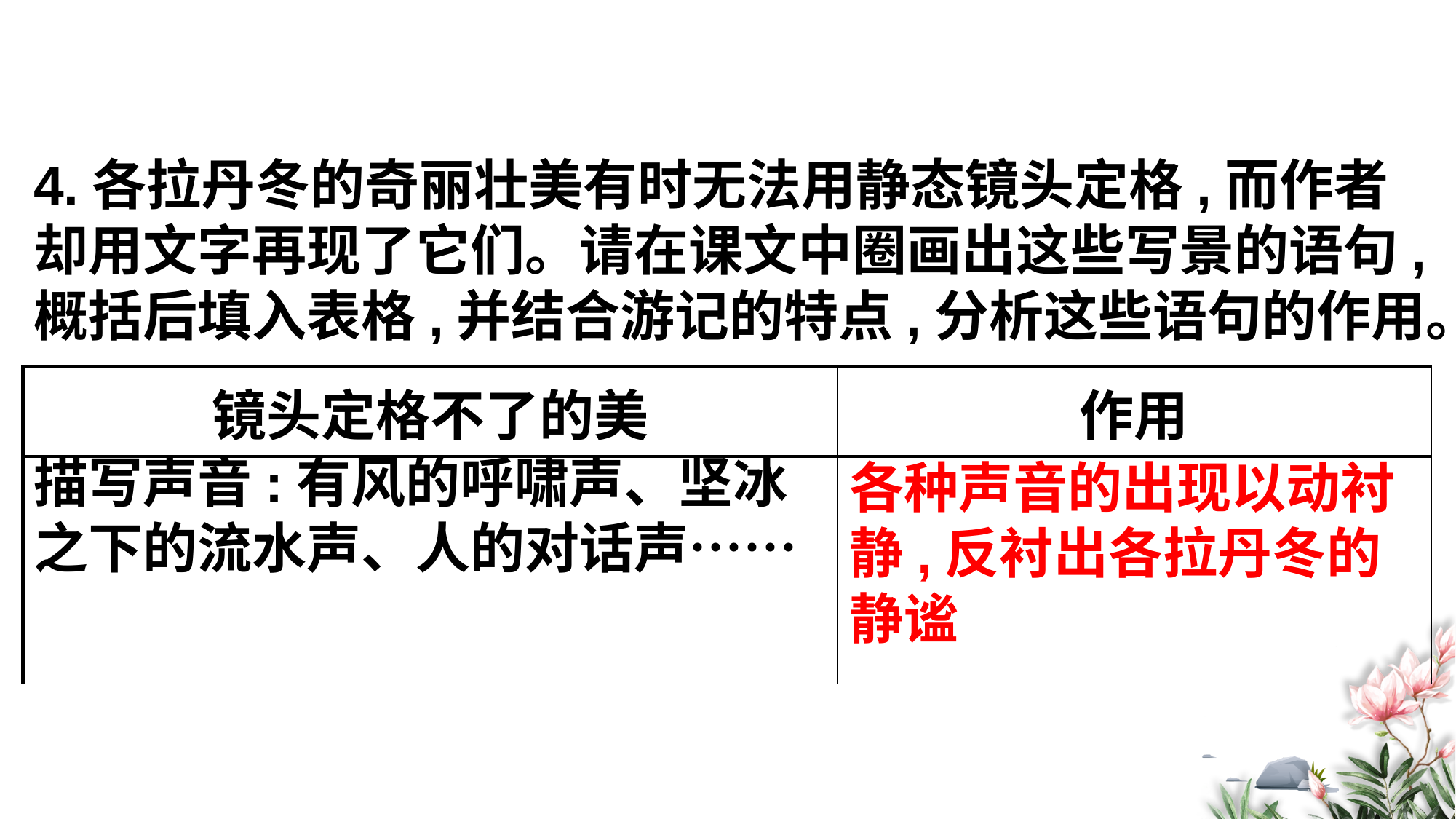

4.各拉丹冬的奇丽壮美有时无法用静态镜头定格,而作者却用文字再现了它们。请在课文中圈画出这些写景的语句,概括后填入表格,并结合游记的特点,分析这些语句的作用。
| 镜头定格不了的美 | 作用 |
| --- | --- |
|  |  |
描写声音:有风的呼啸声、坚冰之下的流水声、人的对话声……
各种声音的出现以动衬静,反衬出各拉丹冬的静谧